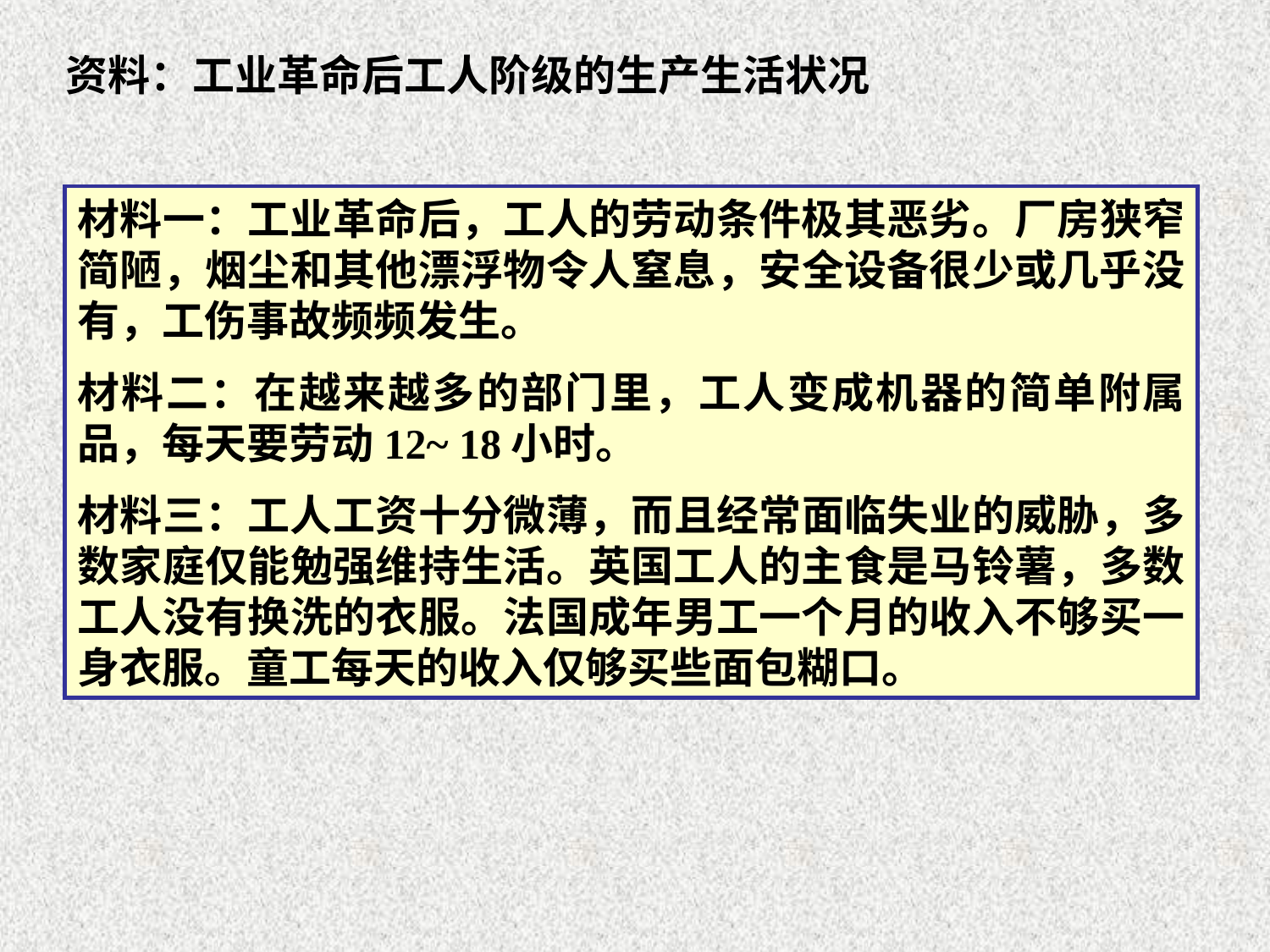

资料：工业革命后工人阶级的生产生活状况
材料一：工业革命后，工人的劳动条件极其恶劣。厂房狭窄简陋，烟尘和其他漂浮物令人窒息，安全设备很少或几乎没有，工伤事故频频发生。
材料二：在越来越多的部门里，工人变成机器的简单附属品，每天要劳动12~ 18小时。
材料三：工人工资十分微薄，而且经常面临失业的威胁，多数家庭仅能勉强维持生活。英国工人的主食是马铃薯，多数工人没有换洗的衣服。法国成年男工一个月的收入不够买一身衣服。童工每天的收入仅够买些面包糊口。